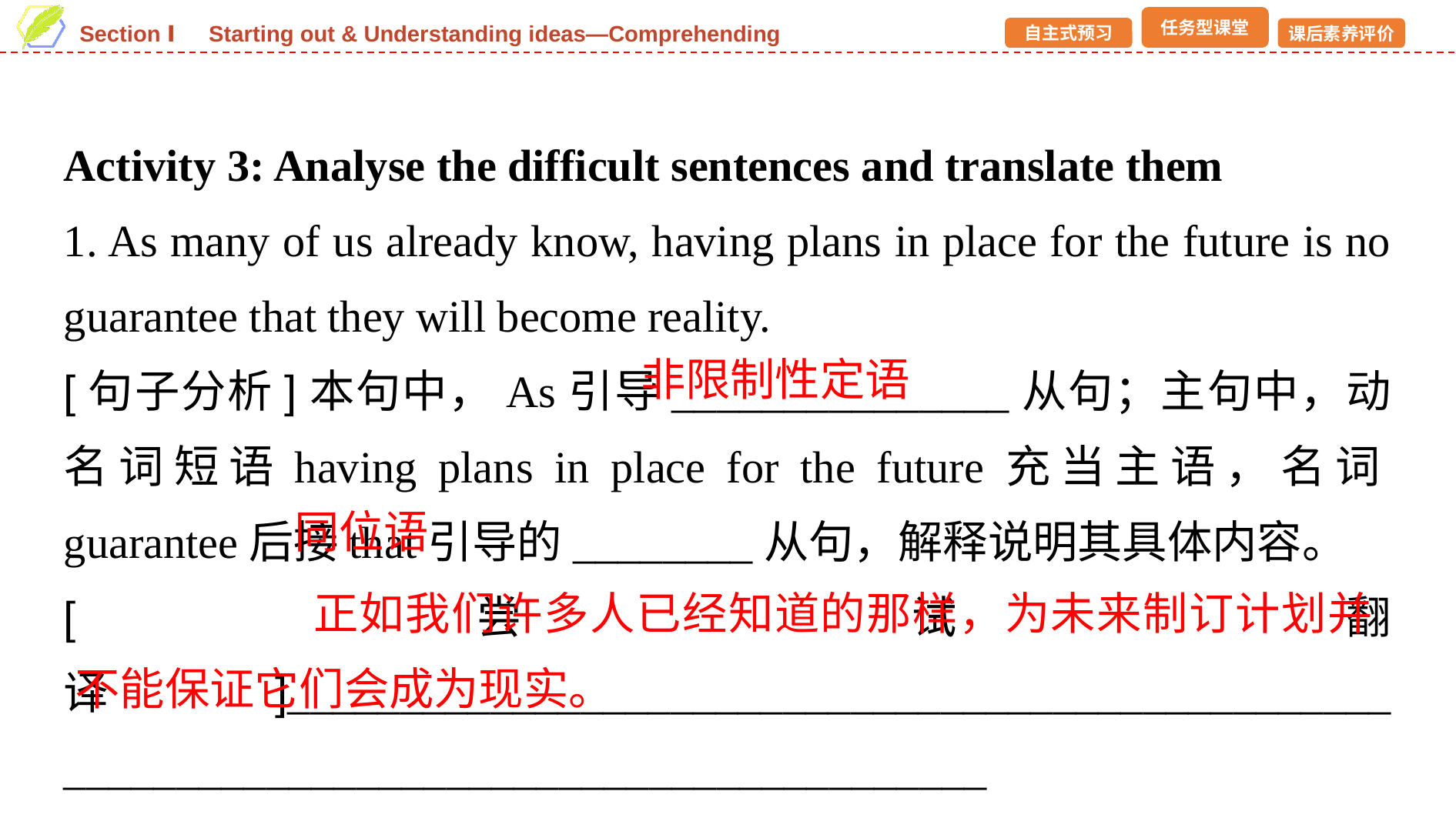

Activity 3: Analyse the difficult sentences and translate them
1. As many of us already know, having plans in place for the future is no guarantee that they will become reality.
[句子分析]本句中，As引导_______________从句；主句中，动名词短语having plans in place for the future充当主语，名词guarantee后接that引导的________从句，解释说明其具体内容。
[尝试翻译]_________________________________________________ _________________________________________
非限制性定语
同位语
正如我们许多人已经知道的那样，为未来制订计划并不能保证它们会成为现实。